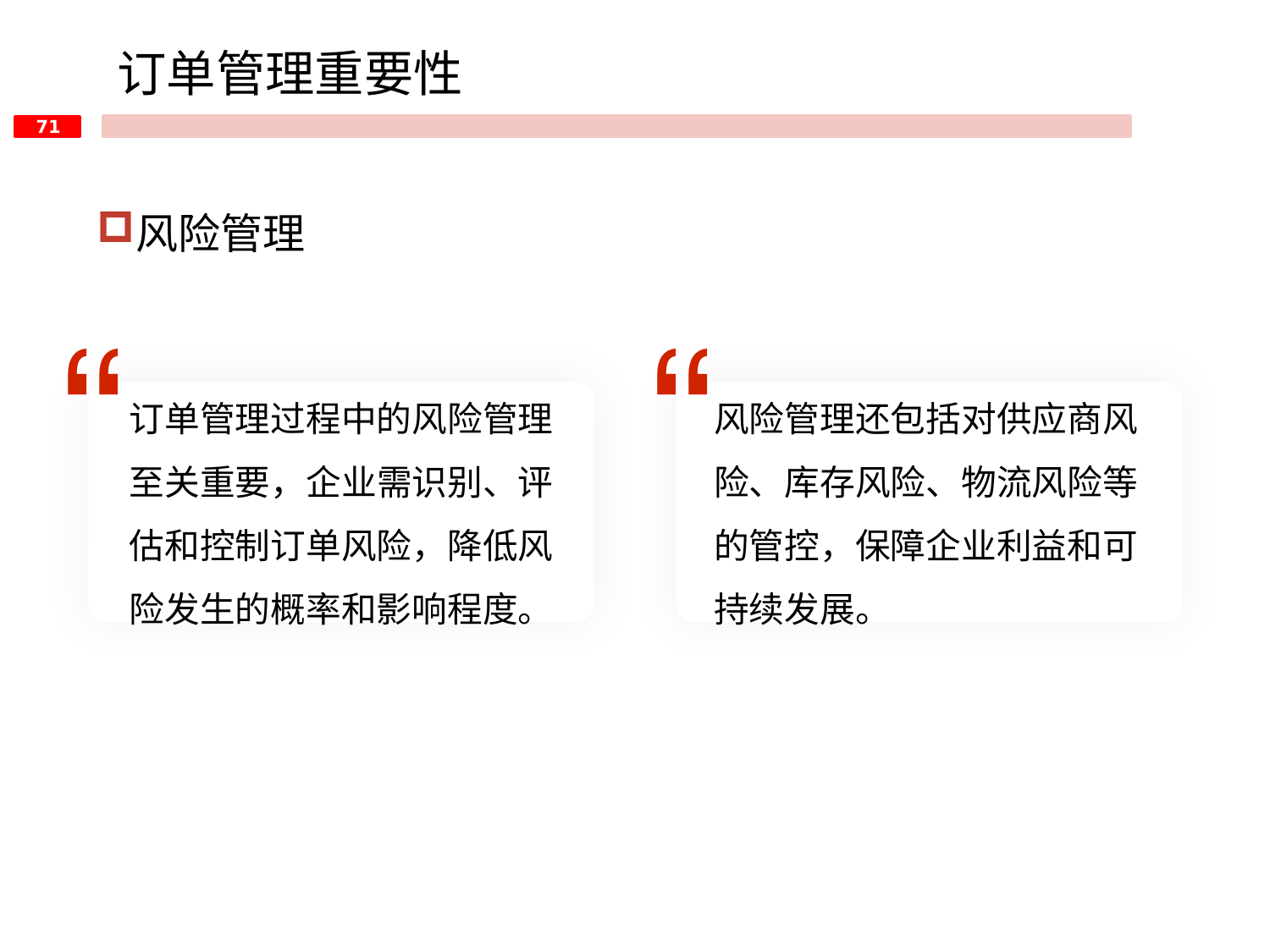

订单管理重要性
71
风险管理
“
“

订单管理过程中的风险管理至关重要，企业需识别、评估和控制订单风险，降低风险发生的概率和影响程度。
风险管理还包括对供应商风险、库存风险、物流风险等的管控，保障企业利益和可持续发展。